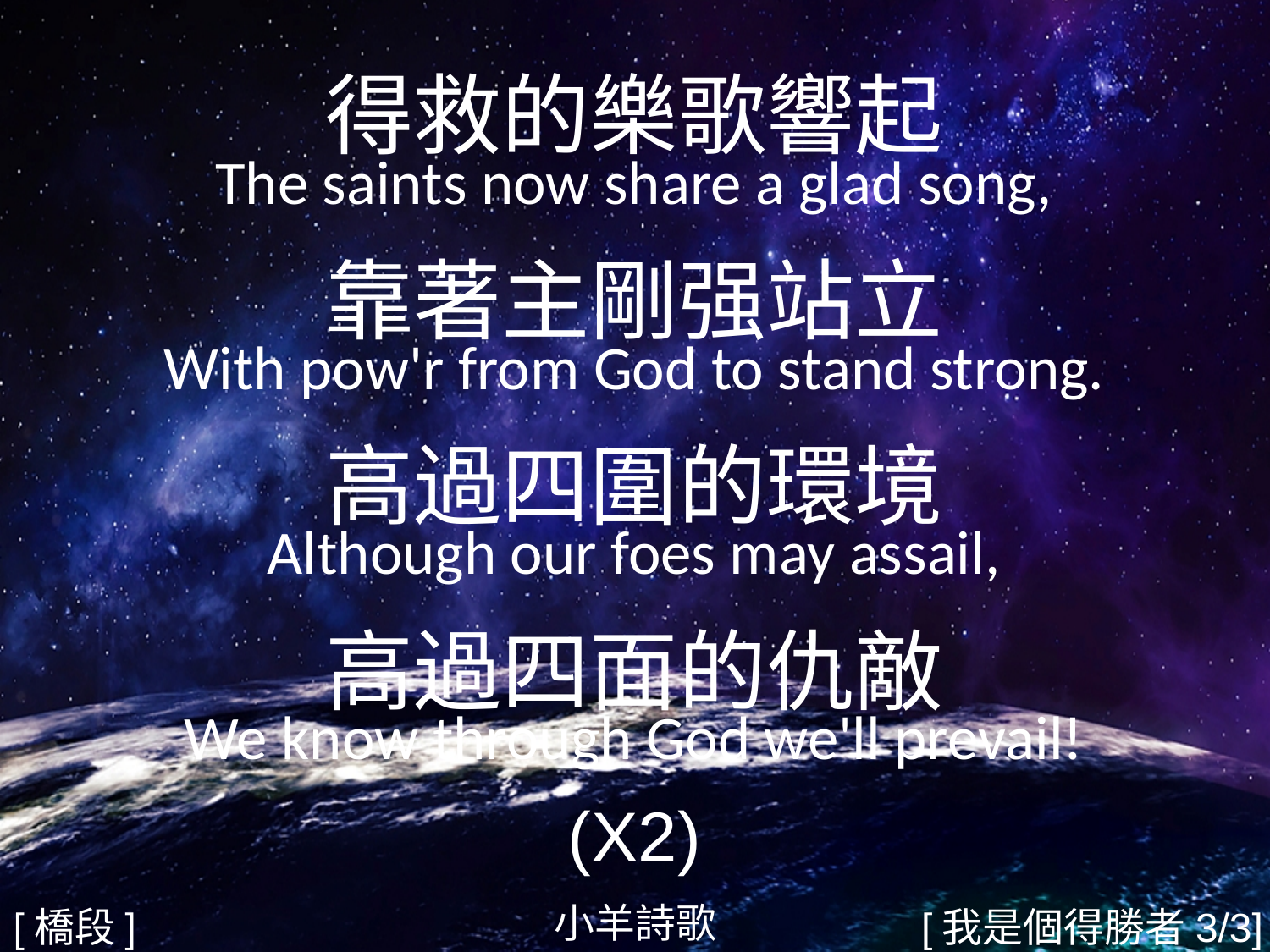

得救的樂歌響起
The saints now share a glad song,

靠著主剛强站立
With pow'r from God to stand strong.

高過四圍的環境
Although our foes may assail,

高過四面的仇敵
We know through God we'll prevail!

(X2)
#

小羊詩歌
[橋段]
[我是個得勝者3/3]